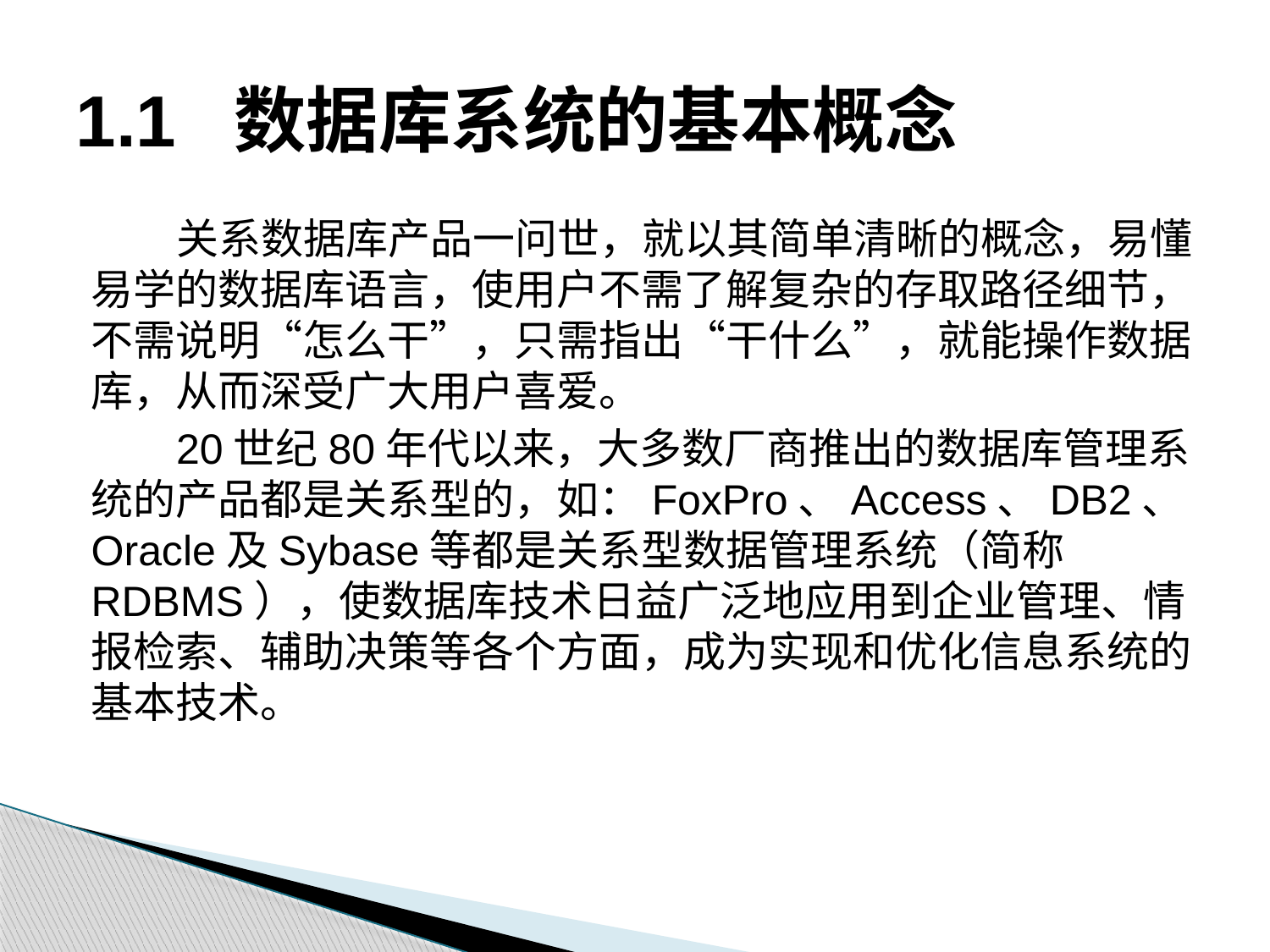

# 1.1  数据库系统的基本概念
关系数据库产品一问世，就以其简单清晰的概念，易懂易学的数据库语言，使用户不需了解复杂的存取路径细节，不需说明“怎么干”，只需指出“干什么”，就能操作数据库，从而深受广大用户喜爱。
20世纪80年代以来，大多数厂商推出的数据库管理系统的产品都是关系型的，如：FoxPro、Access、DB2、Oracle及Sybase等都是关系型数据管理系统（简称RDBMS），使数据库技术日益广泛地应用到企业管理、情报检索、辅助决策等各个方面，成为实现和优化信息系统的基本技术。